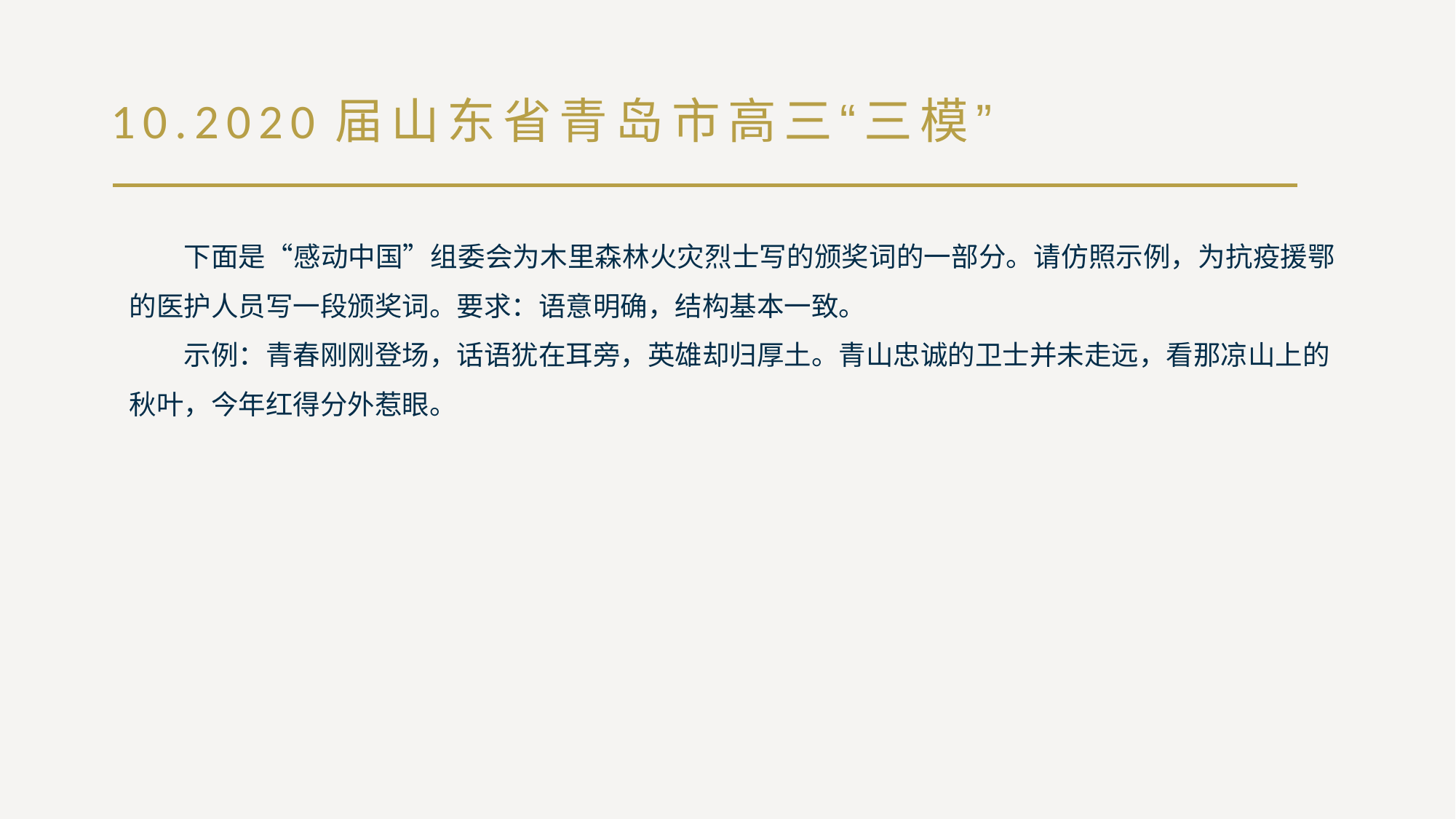

# 10.2020届山东省青岛市高三“三模”
下面是“感动中国”组委会为木里森林火灾烈士写的颁奖词的一部分。请仿照示例，为抗疫援鄂的医护人员写一段颁奖词。要求：语意明确，结构基本一致。
示例：青春刚刚登场，话语犹在耳旁，英雄却归厚土。青山忠诚的卫士并未走远，看那凉山上的秋叶，今年红得分外惹眼。